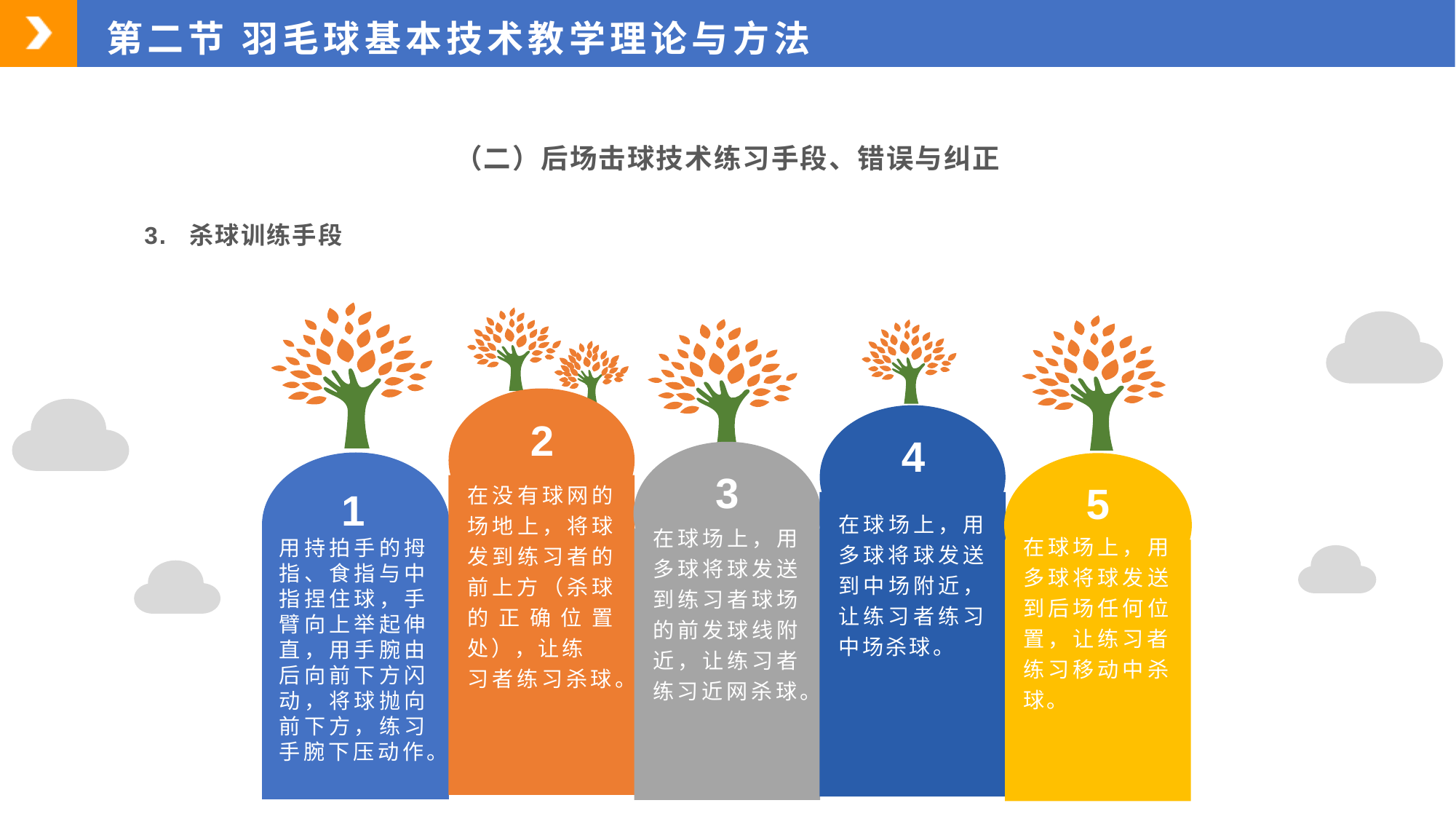

第二节 羽毛球基本技术教学理论与方法
（二）后场击球技术练习手段、错误与纠正
3.  杀球训练手段

2

4

3

5
1
在没有球网的场地上，将球发到练习者的前上方（杀球的正确位置处），让练
习者练习杀球。

在球场上，用多球将球发送到中场附近，让练习者练习中场杀球。
在球场上，用多球将球发送到练习者球场的前发球线附近，让练习者练习近网杀球。
在球场上，用多球将球发送到后场任何位置，让练习者练习移动中杀球。

用持拍手的拇指、食指与中指捏住球，手臂向上举起伸直，用手腕由后向前下方闪动，将球抛向前下方，练习手腕下压动作。